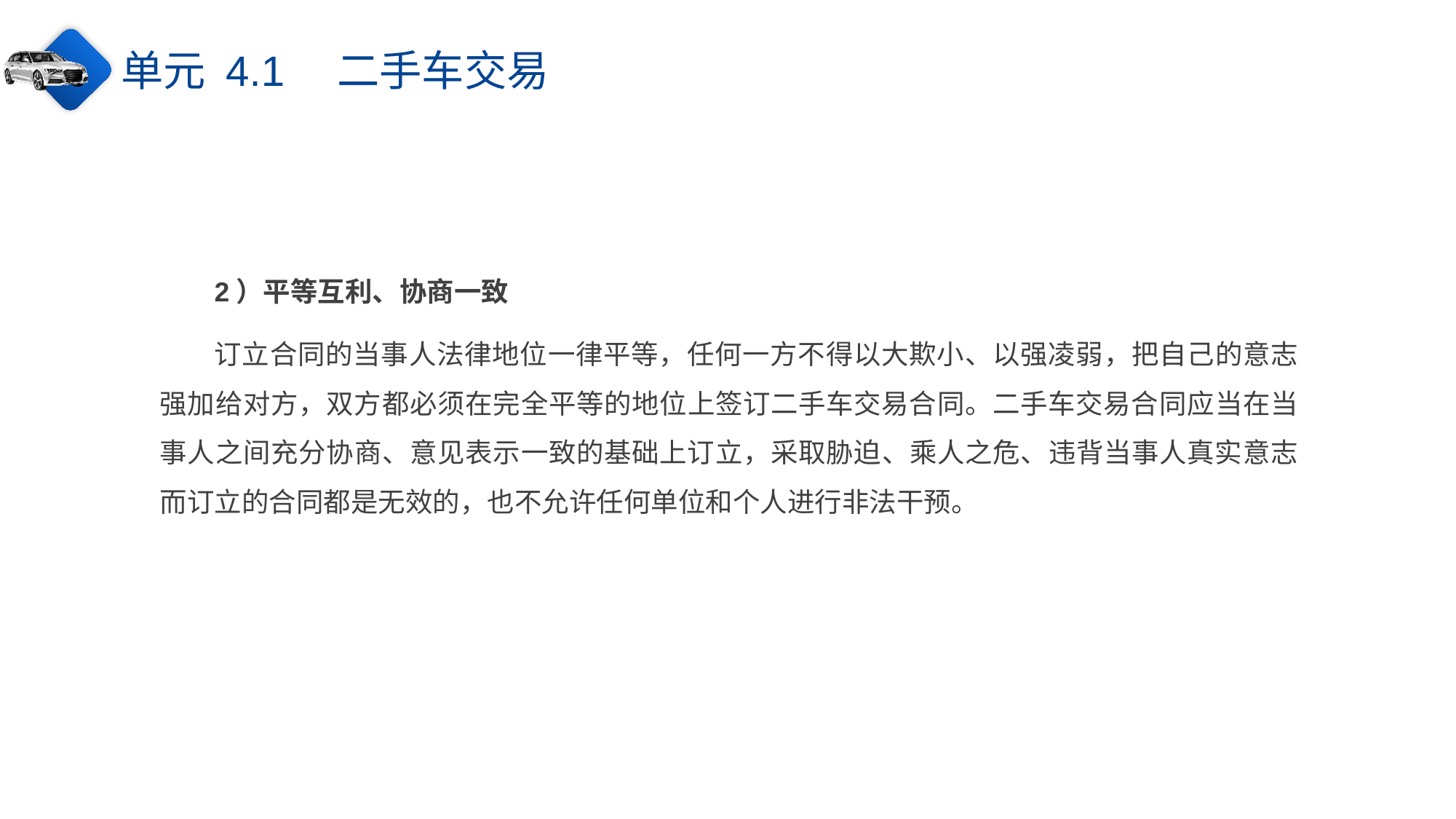

单元 4.1　二手车交易
2）平等互利、协商一致
订立合同的当事人法律地位一律平等，任何一方不得以大欺小、以强凌弱，把自己的意志强加给对方，双方都必须在完全平等的地位上签订二手车交易合同。二手车交易合同应当在当事人之间充分协商、意见表示一致的基础上订立，采取胁迫、乘人之危、违背当事人真实意志而订立的合同都是无效的，也不允许任何单位和个人进行非法干预。